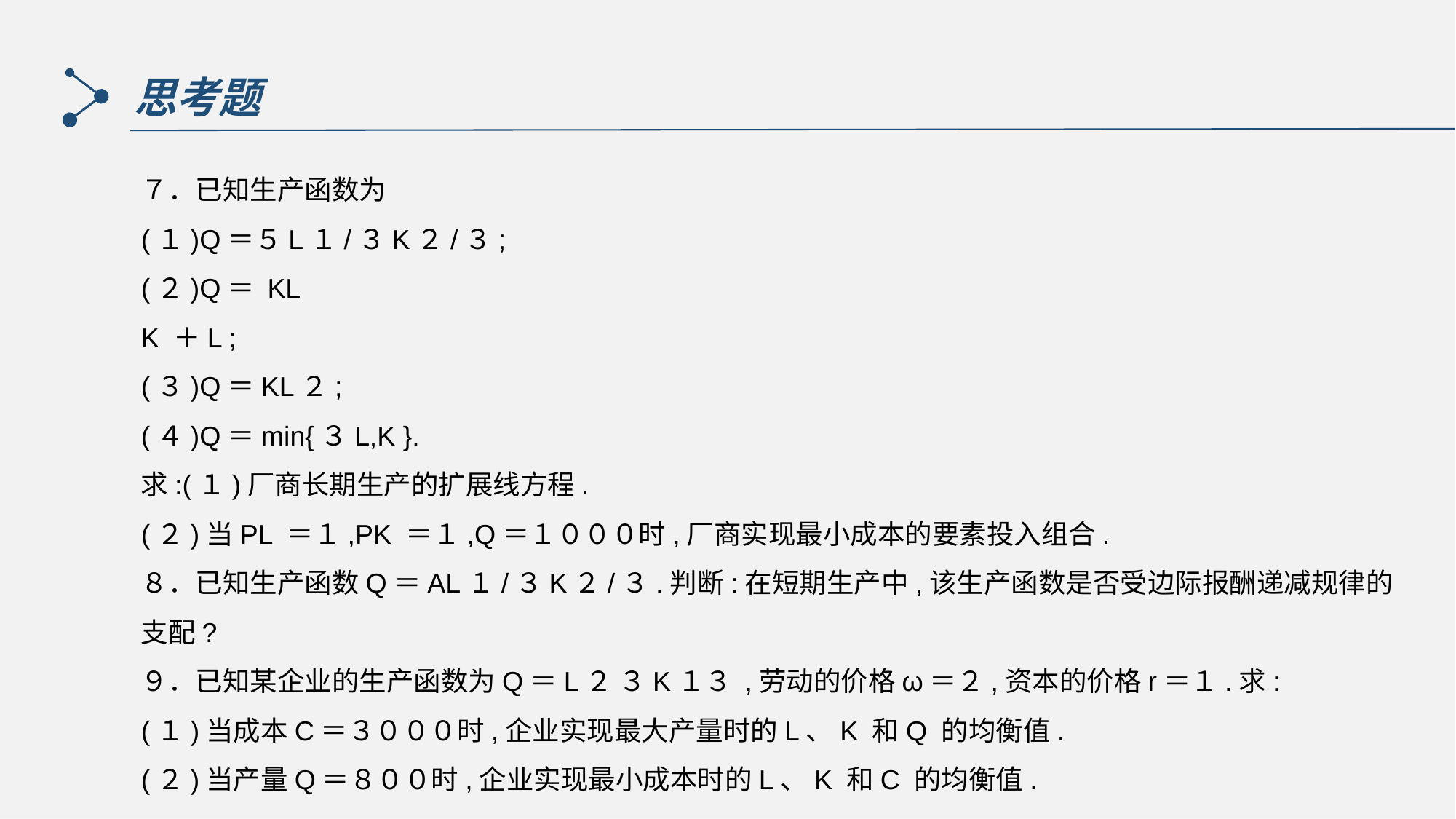

思考题
７．已知生产函数为
(１)Q＝５L１/３K２/３;
(２)Q＝ KL
K ＋L ;
(３)Q＝KL２;
(４)Q＝min{３L,K }.
求:(１)厂商长期生产的扩展线方程.
(２)当PL ＝１,PK ＝１,Q＝１０００时,厂商实现最小成本的要素投入组合.
８．已知生产函数Q＝AL１/３K２/３.判断:在短期生产中,该生产函数是否受边际报酬递减规律的支配?
９．已知某企业的生产函数为Q＝L２ ３K１３ ,劳动的价格ω＝２,资本的价格r＝１.求:
(１)当成本C＝３０００时,企业实现最大产量时的L、K 和Q 的均衡值.
(２)当产量Q＝８００时,企业实现最小成本时的L、K 和C 的均衡值.